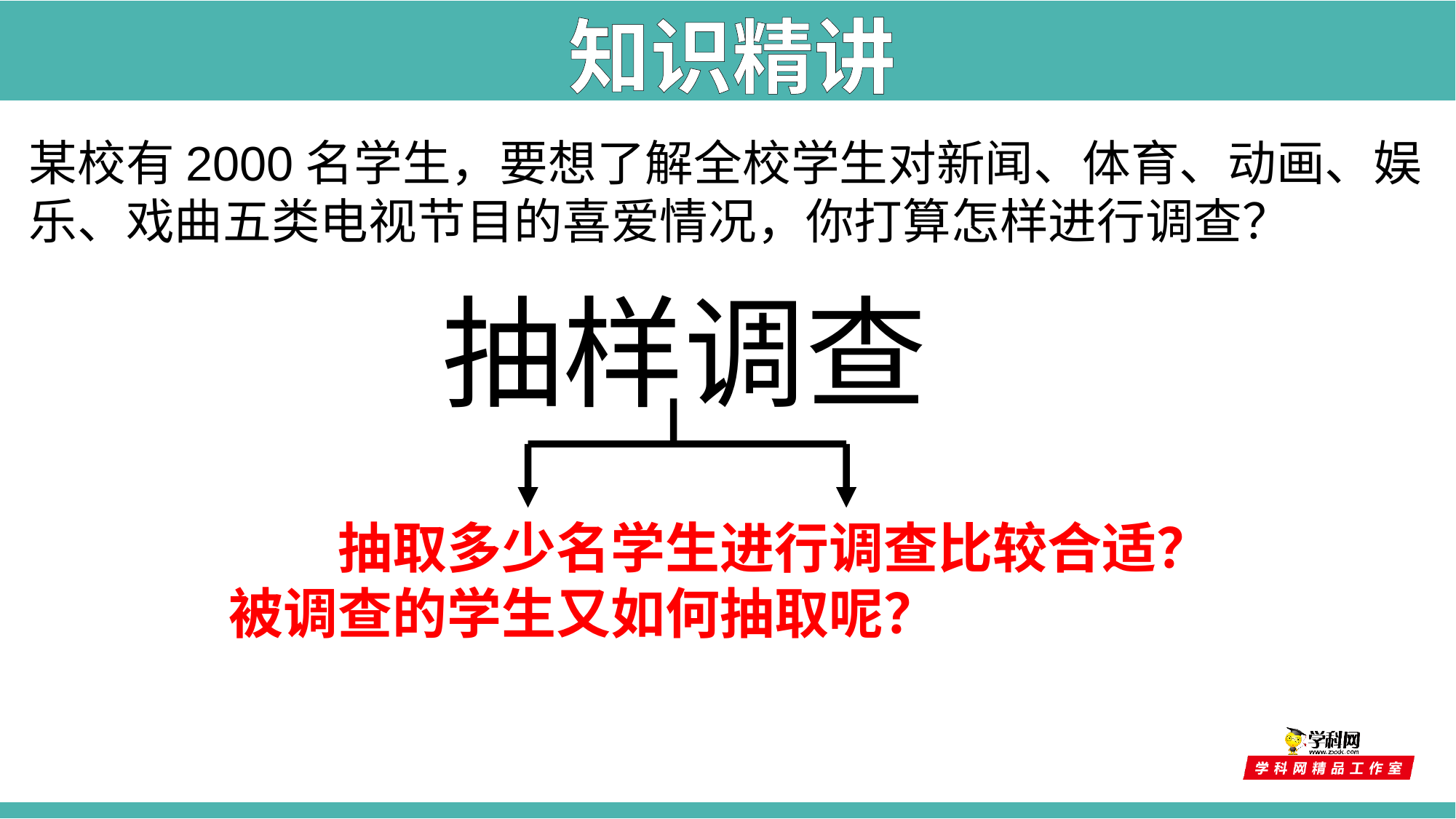

知识精讲
某校有2000名学生，要想了解全校学生对新闻、体育、动画、娱乐、戏曲五类电视节目的喜爱情况，你打算怎样进行调查？
　抽样调查

　　抽取多少名学生进行调查比较合适？被调查的学生又如何抽取呢？
样本？
　样本容量？